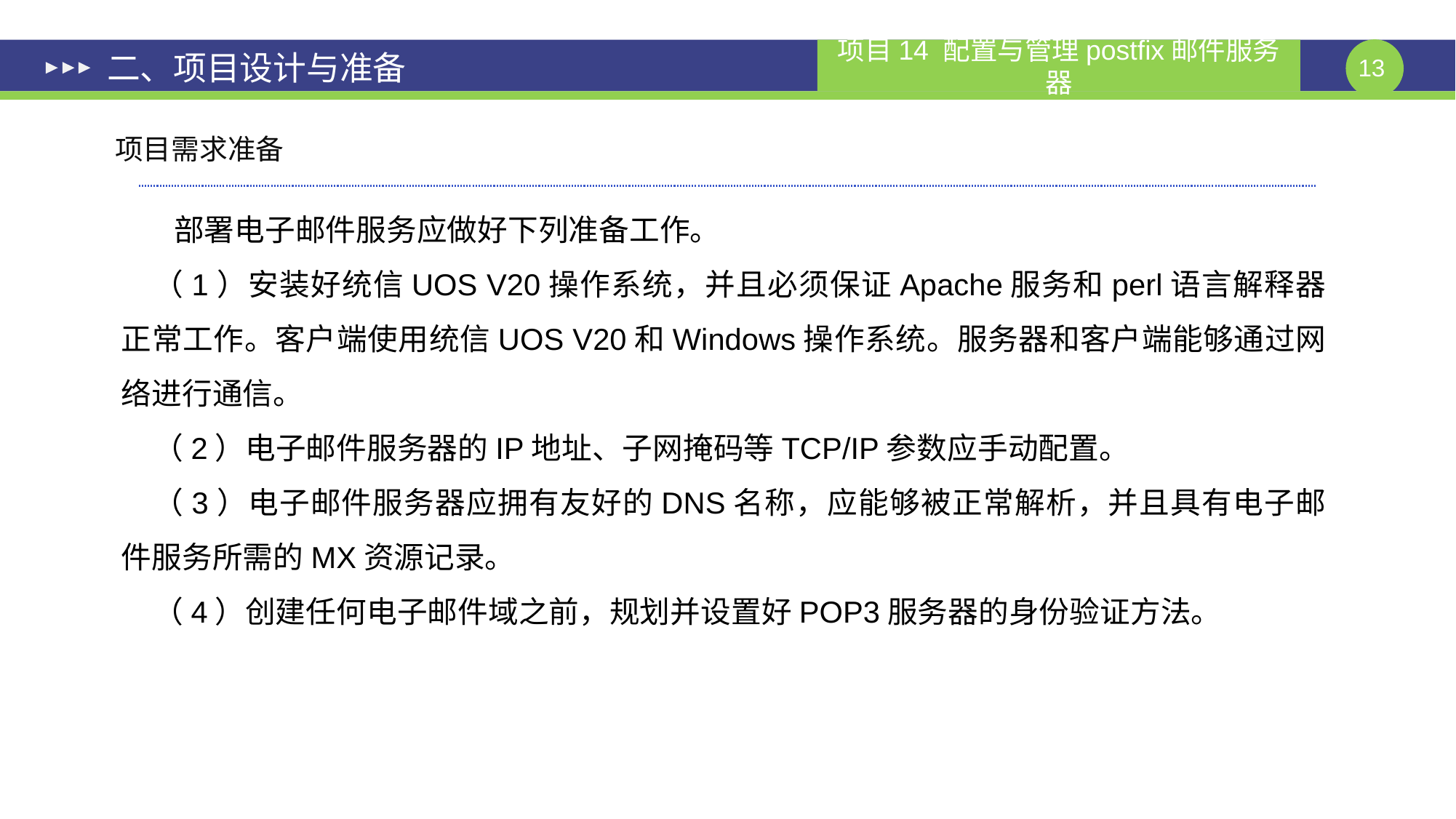

# 二、项目设计与准备
项目需求准备

  部署电子邮件服务应做好下列准备工作。
（1）安装好统信UOS V20操作系统，并且必须保证Apache服务和perl语言解释器正常工作。客户端使用统信UOS V20和Windows操作系统。服务器和客户端能够通过网络进行通信。
（2）电子邮件服务器的IP地址、子网掩码等TCP/IP参数应手动配置。
（3）电子邮件服务器应拥有友好的DNS名称，应能够被正常解析，并且具有电子邮件服务所需的MX资源记录。
（4）创建任何电子邮件域之前，规划并设置好POP3服务器的身份验证方法。